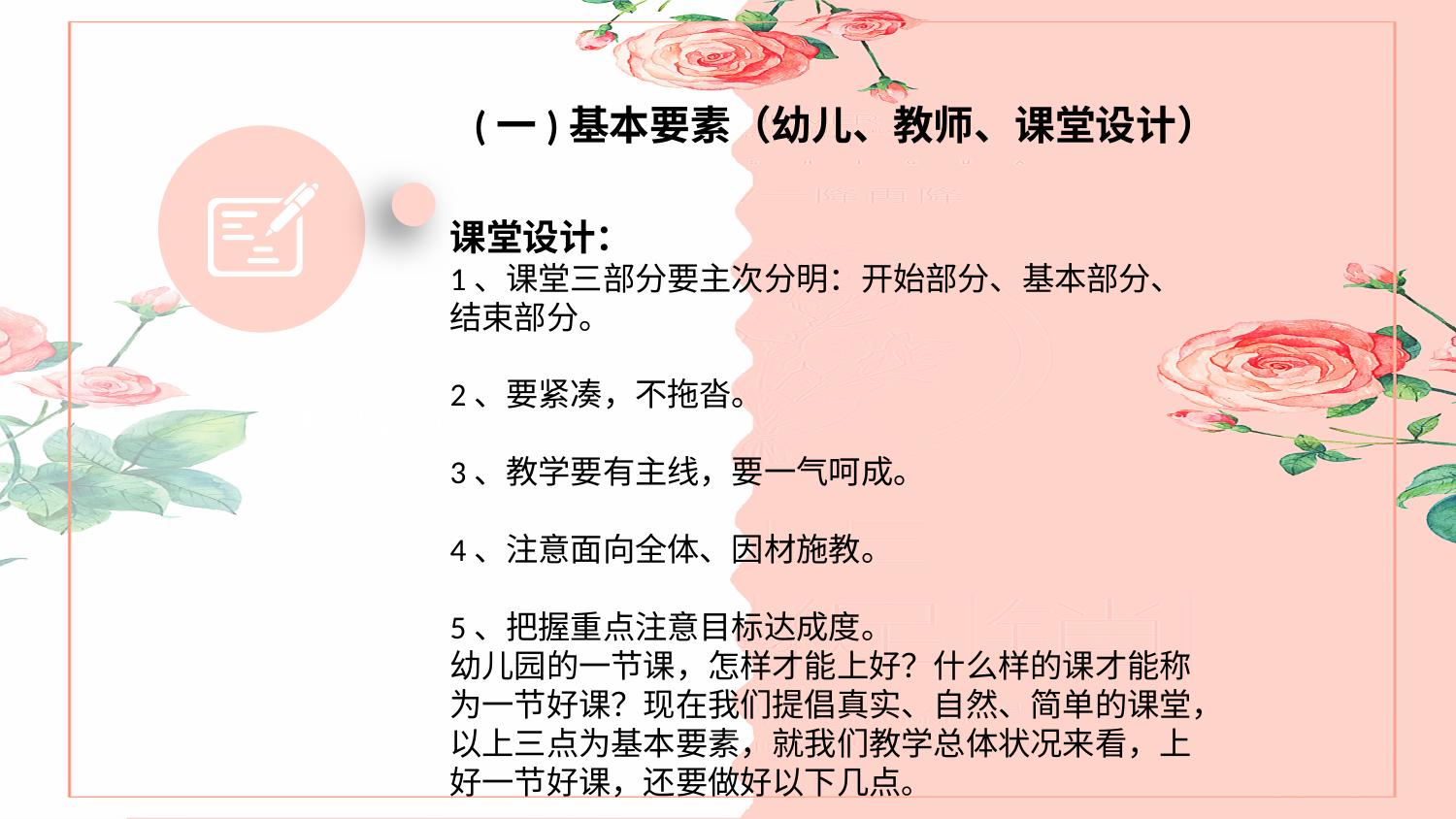

(一)基本要素（幼儿、教师、课堂设计）

课堂设计：
1、课堂三部分要主次分明：开始部分、基本部分、结束部分。

2、要紧凑，不拖沓。

3、教学要有主线，要一气呵成。

4、注意面向全体、因材施教。

5、把握重点注意目标达成度。
幼儿园的一节课，怎样才能上好？什么样的课才能称为一节好课？现在我们提倡真实、自然、简单的课堂，以上三点为基本要素，就我们教学总体状况来看，上好一节好课，还要做好以下几点。
第四部分